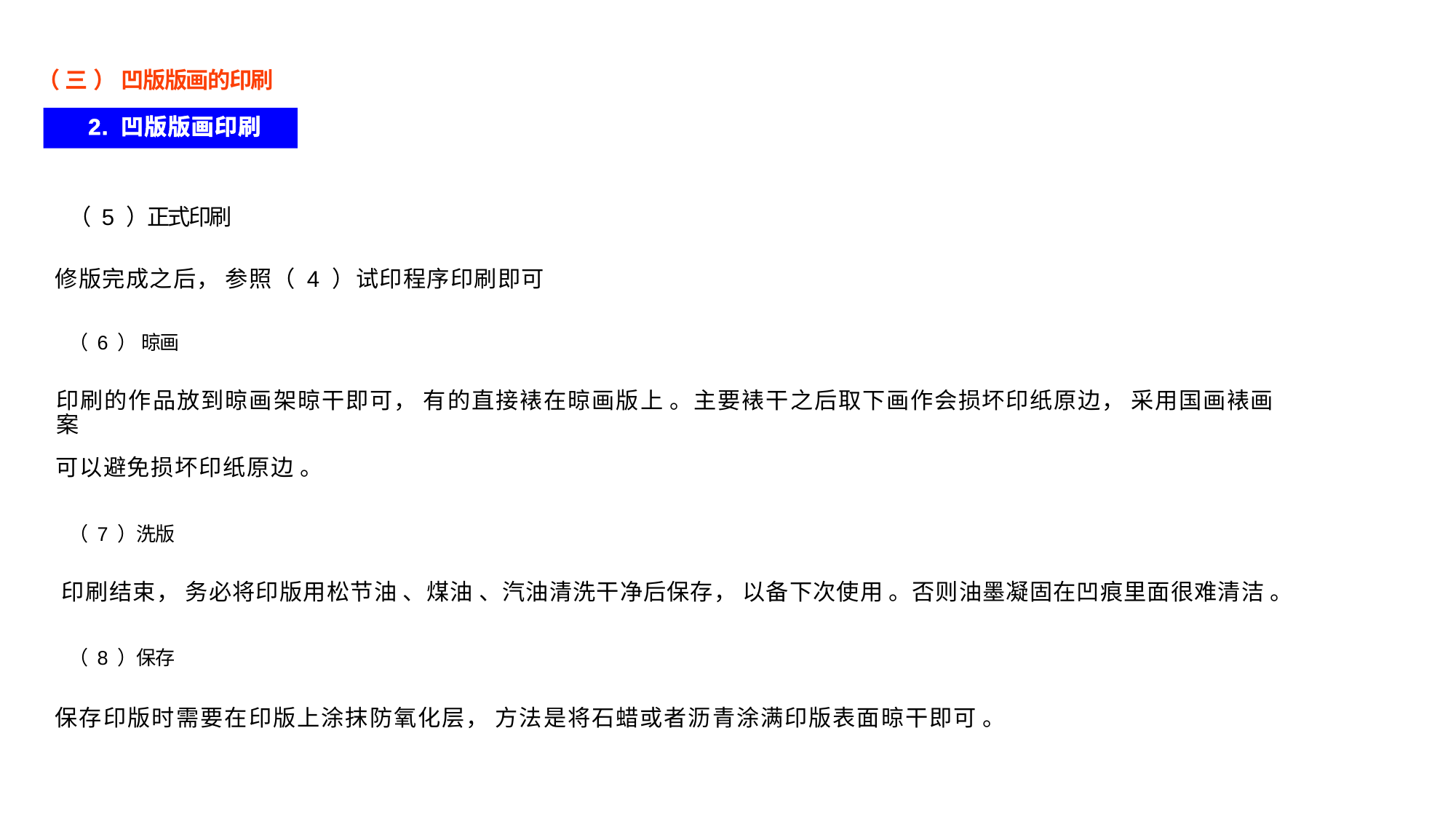

（ 三 ） 凹版版画的印刷

2. 凹版版画印刷

（ 5 ）正式印刷

修版完成之后， 参照（ 4 ）试印程序印刷即可
（ 6 ） 晾画

印刷的作品放到晾画架晾干即可， 有的直接裱在晾画版上 。主要裱干之后取下画作会损坏印纸原边， 采用国画裱画案
可以避免损坏印纸原边 。

（ 7 ）洗版

印刷结束， 务必将印版用松节油 、煤油 、汽油清洗干净后保存， 以备下次使用 。否则油墨凝固在凹痕里面很难清洁 。
（ 8 ）保存

保存印版时需要在印版上涂抹防氧化层， 方法是将石蜡或者沥青涂满印版表面晾干即可 。